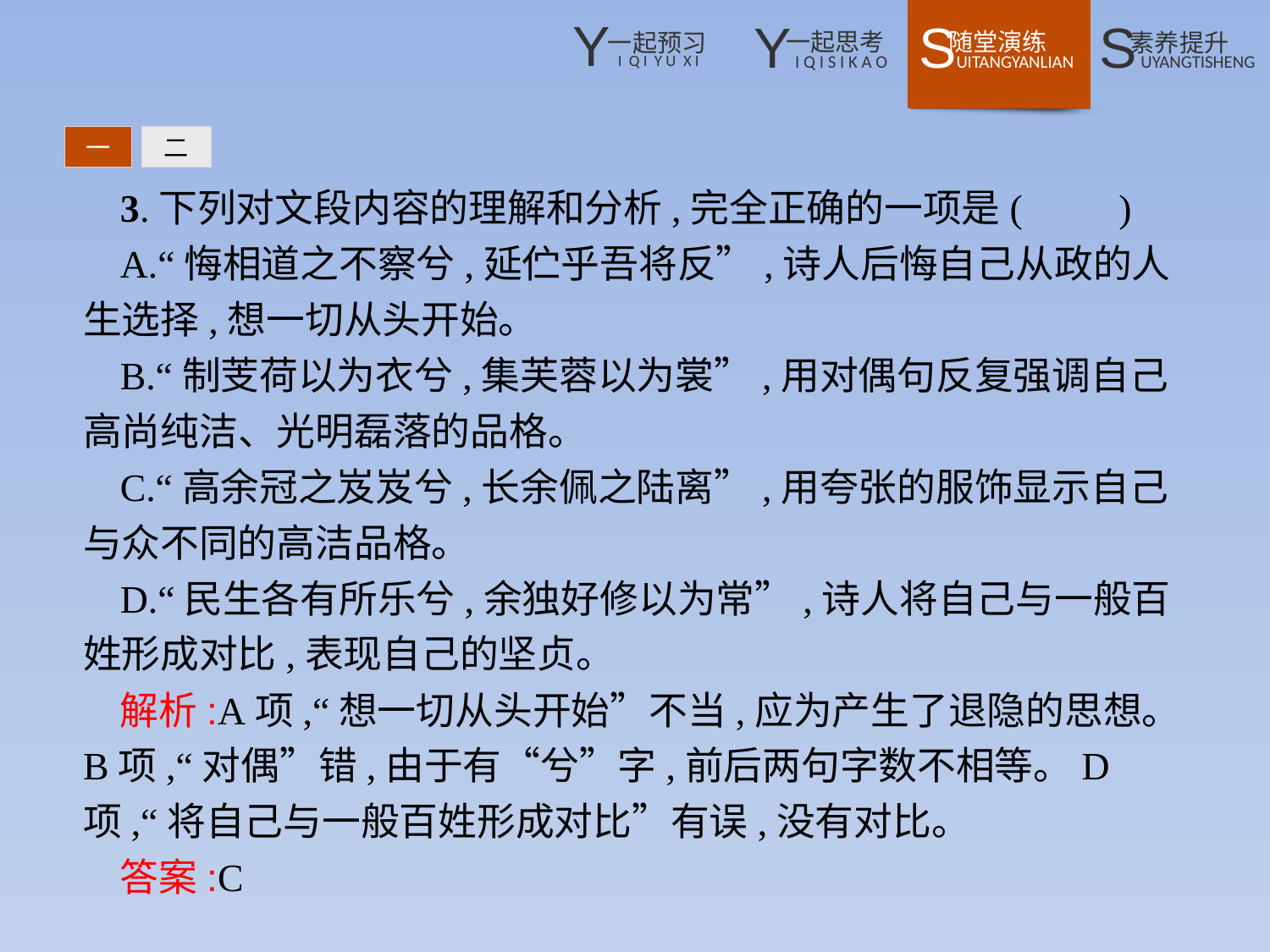

一
二
3.下列对文段内容的理解和分析,完全正确的一项是(　　)
A.“悔相道之不察兮,延伫乎吾将反”,诗人后悔自己从政的人生选择,想一切从头开始。
B.“制芰荷以为衣兮,集芙蓉以为裳”,用对偶句反复强调自己高尚纯洁、光明磊落的品格。
C.“高余冠之岌岌兮,长余佩之陆离”,用夸张的服饰显示自己与众不同的高洁品格。
D.“民生各有所乐兮,余独好修以为常”,诗人将自己与一般百姓形成对比,表现自己的坚贞。
解析:A项,“想一切从头开始”不当,应为产生了退隐的思想。B项,“对偶”错,由于有“兮”字,前后两句字数不相等。D项,“将自己与一般百姓形成对比”有误,没有对比。
答案:C